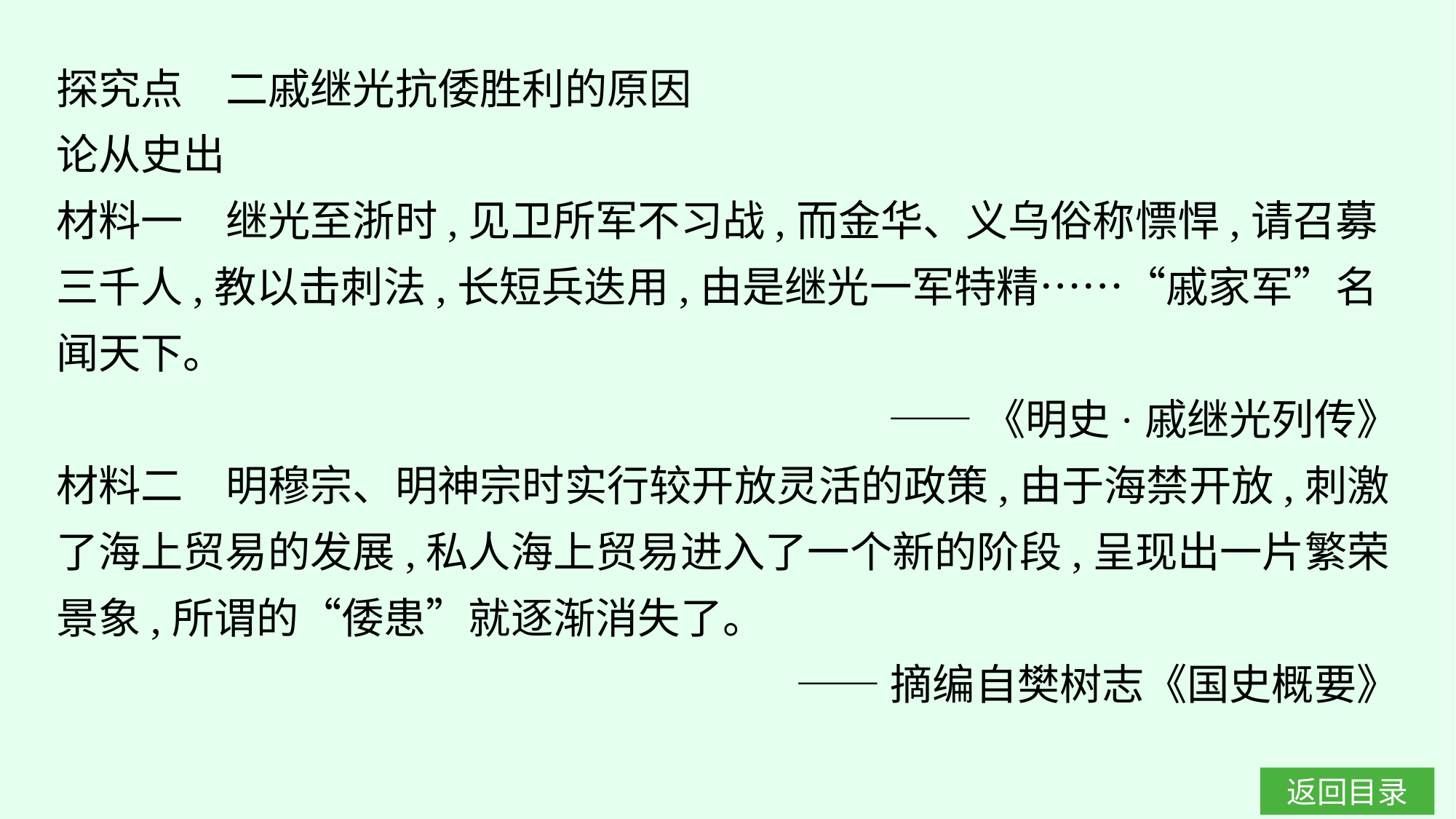

探究点　二戚继光抗倭胜利的原因
论从史出
材料一　继光至浙时,见卫所军不习战,而金华、义乌俗称慓悍,请召募三千人,教以击刺法,长短兵迭用,由是继光一军特精……“戚家军”名闻天下。
——《明史·戚继光列传》
材料二　明穆宗、明神宗时实行较开放灵活的政策,由于海禁开放,刺激了海上贸易的发展,私人海上贸易进入了一个新的阶段,呈现出一片繁荣景象,所谓的“倭患”就逐渐消失了。
——摘编自樊树志《国史概要》